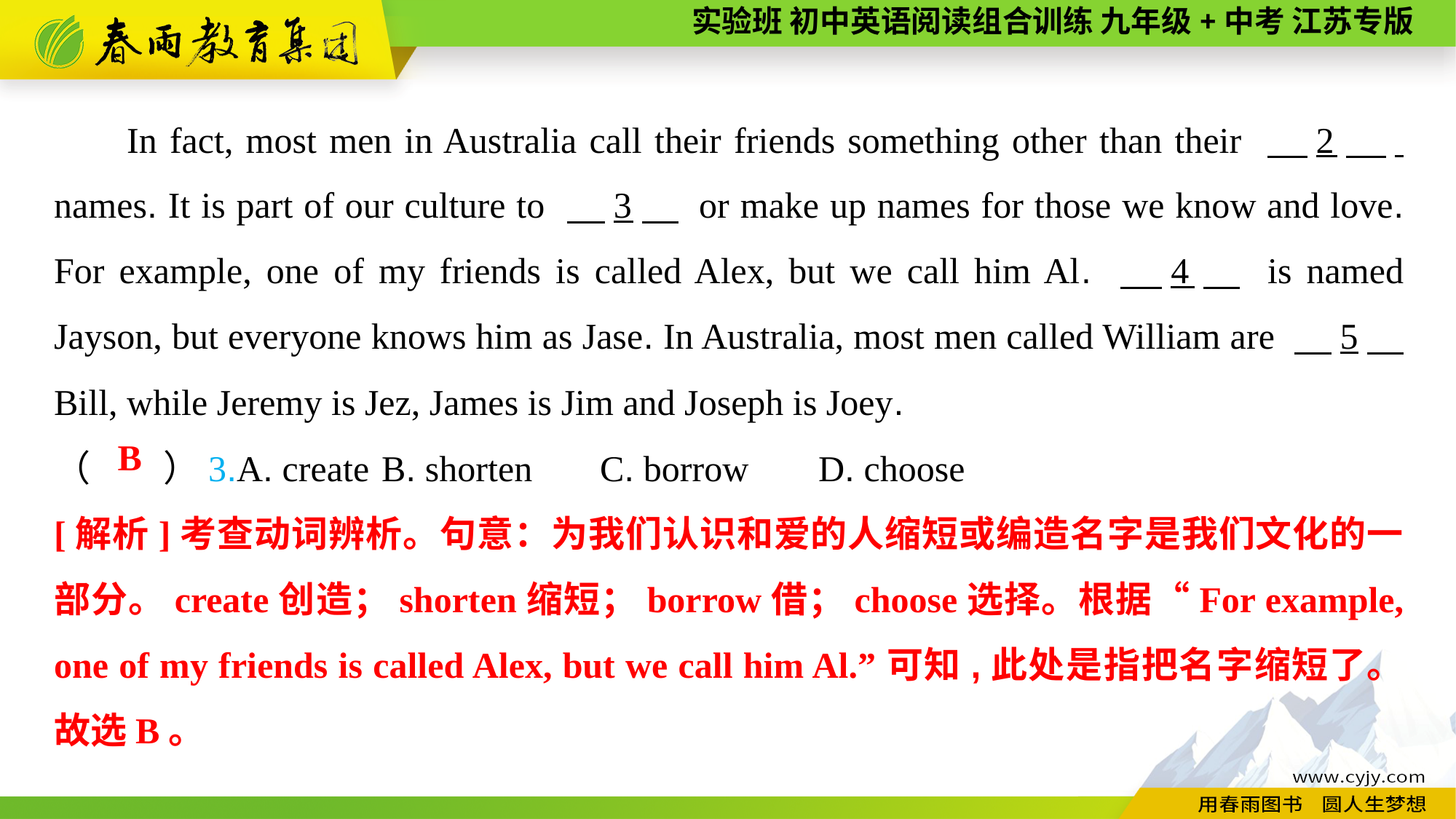

In fact, most men in Australia call their friends something other than their 　2　. names. It is part of our culture to 　3　 or make up names for those we know and love. For example, one of my friends is called Alex, but we call him Al. 　4　 is named Jayson, but everyone knows him as Jase. In Australia, most men called William are 　5　 Bill, while Jeremy is Jez, James is Jim and Joseph is Joey.
（　　）3.A. create	B. shorten	C. borrow	D. choose
B
[解析]考查动词辨析。句意：为我们认识和爱的人缩短或编造名字是我们文化的一部分。create创造；shorten缩短；borrow借；choose选择。根据“For example, one of my friends is called Alex, but we call him Al.”可知,此处是指把名字缩短了。故选B。